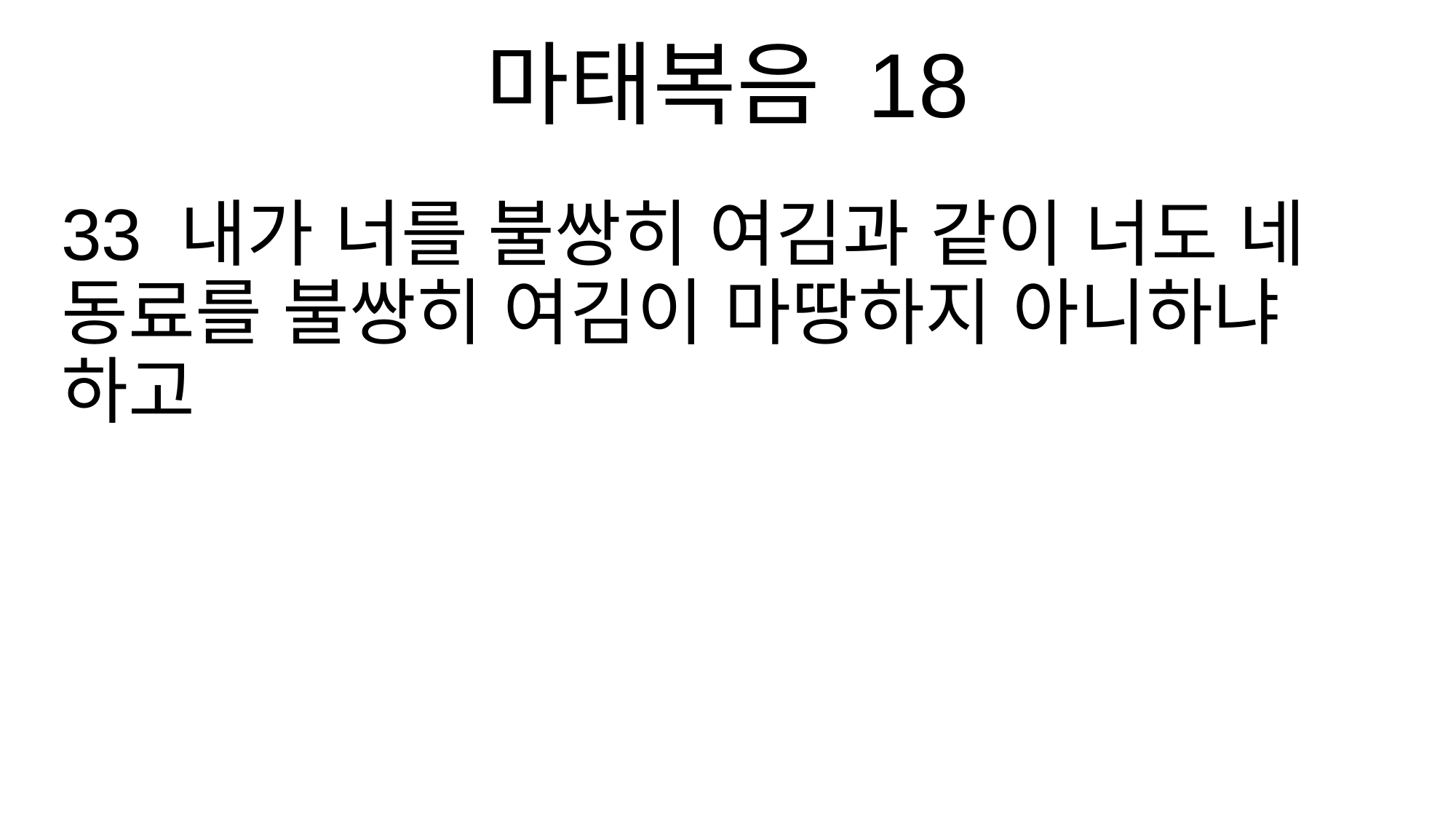

마태복음 18
33 내가 너를 불쌍히 여김과 같이 너도 네 동료를 불쌍히 여김이 마땅하지 아니하냐 하고